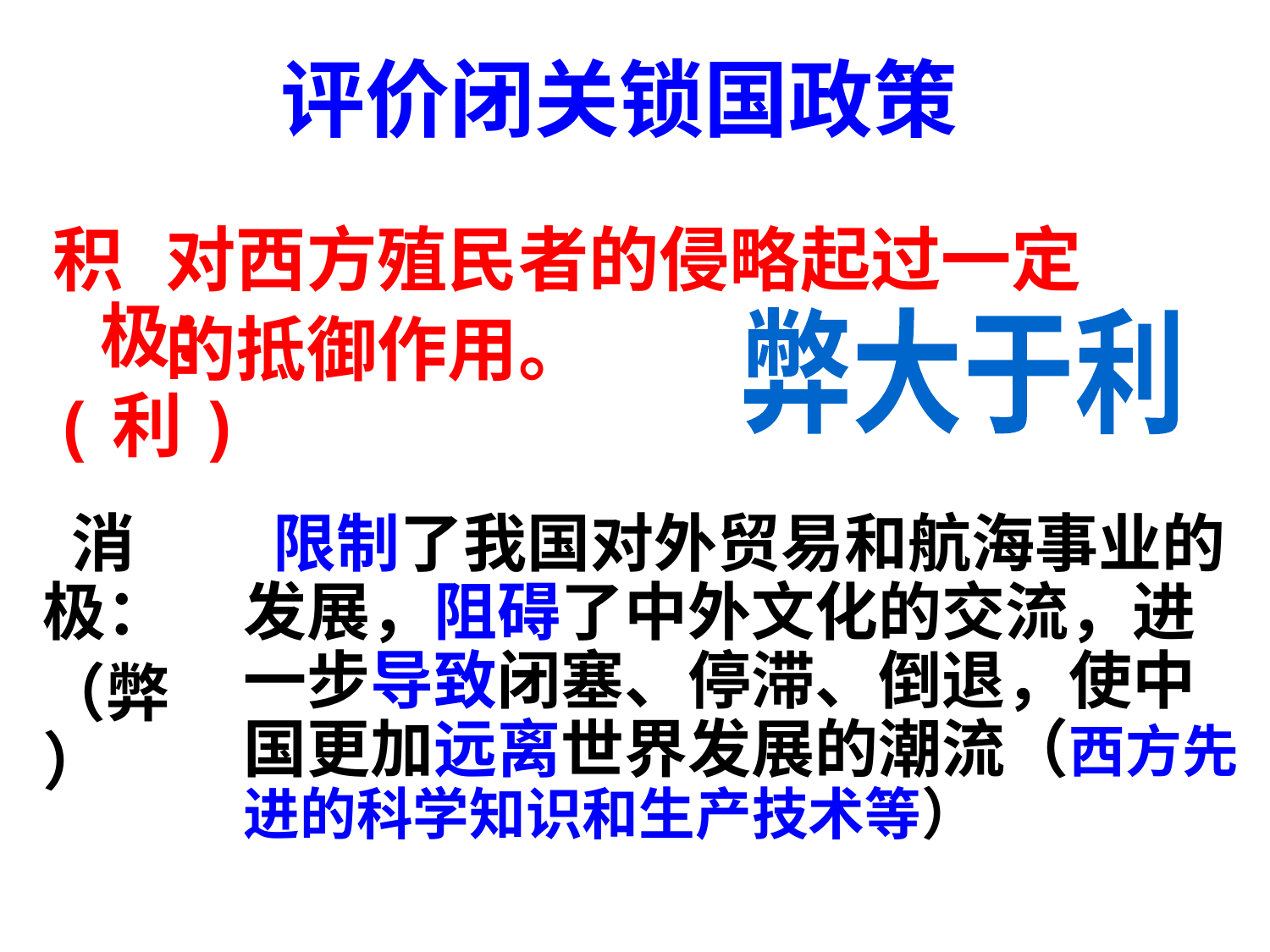

评价闭关锁国政策
      对西方殖民者的侵略起过一定
      的抵御作用。
积极：
(利)
弊大于利
 消极：
（弊）
 限制了我国对外贸易和航海事业的发展，阻碍了中外文化的交流，进一步导致闭塞、停滞、倒退，使中国更加远离世界发展的潮流（西方先进的科学知识和生产技术等）